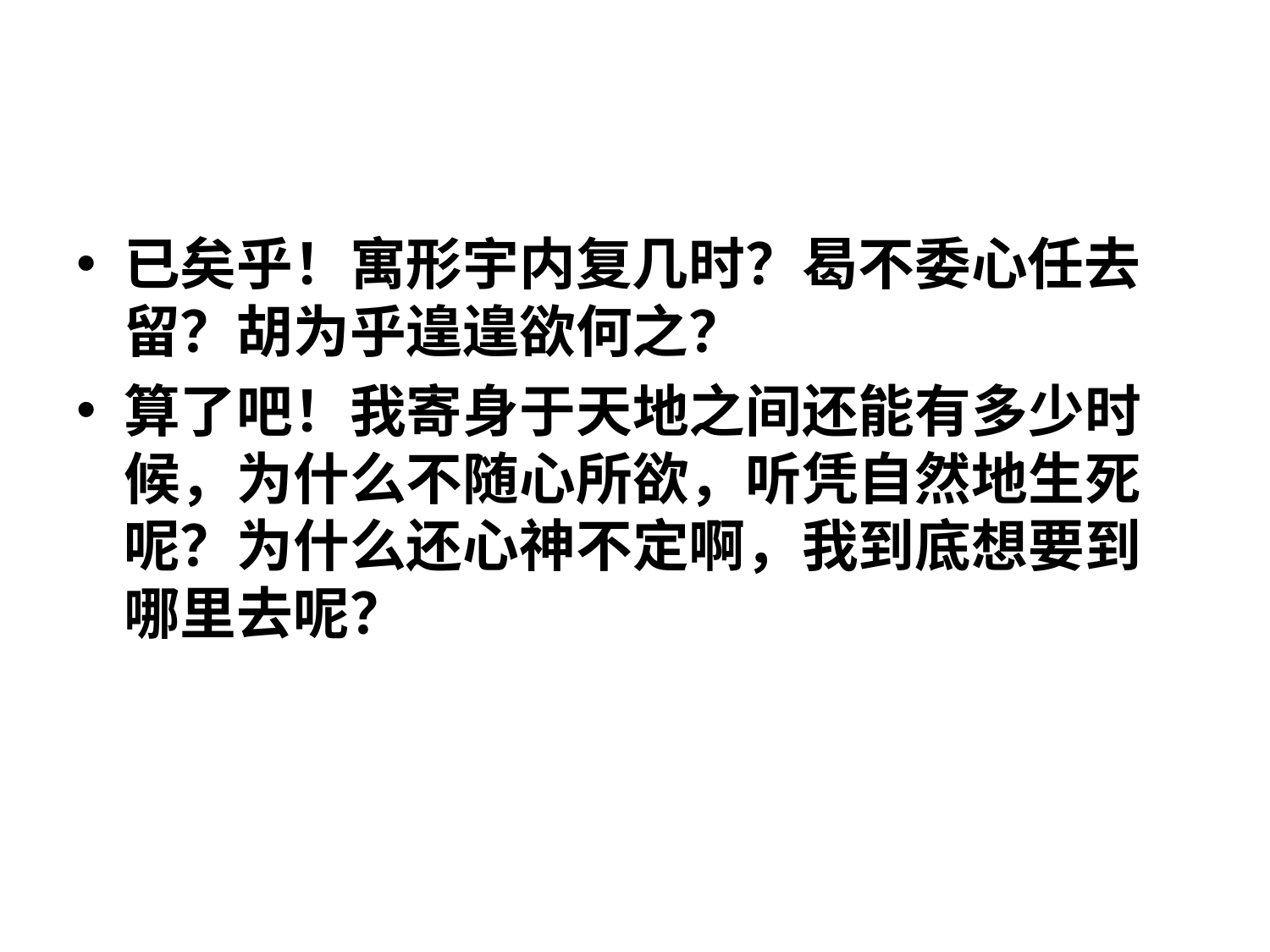

#
已矣乎！寓形宇内复几时？曷不委心任去留？胡为乎遑遑欲何之？
算了吧！我寄身于天地之间还能有多少时候，为什么不随心所欲，听凭自然地生死呢？为什么还心神不定啊，我到底想要到哪里去呢？